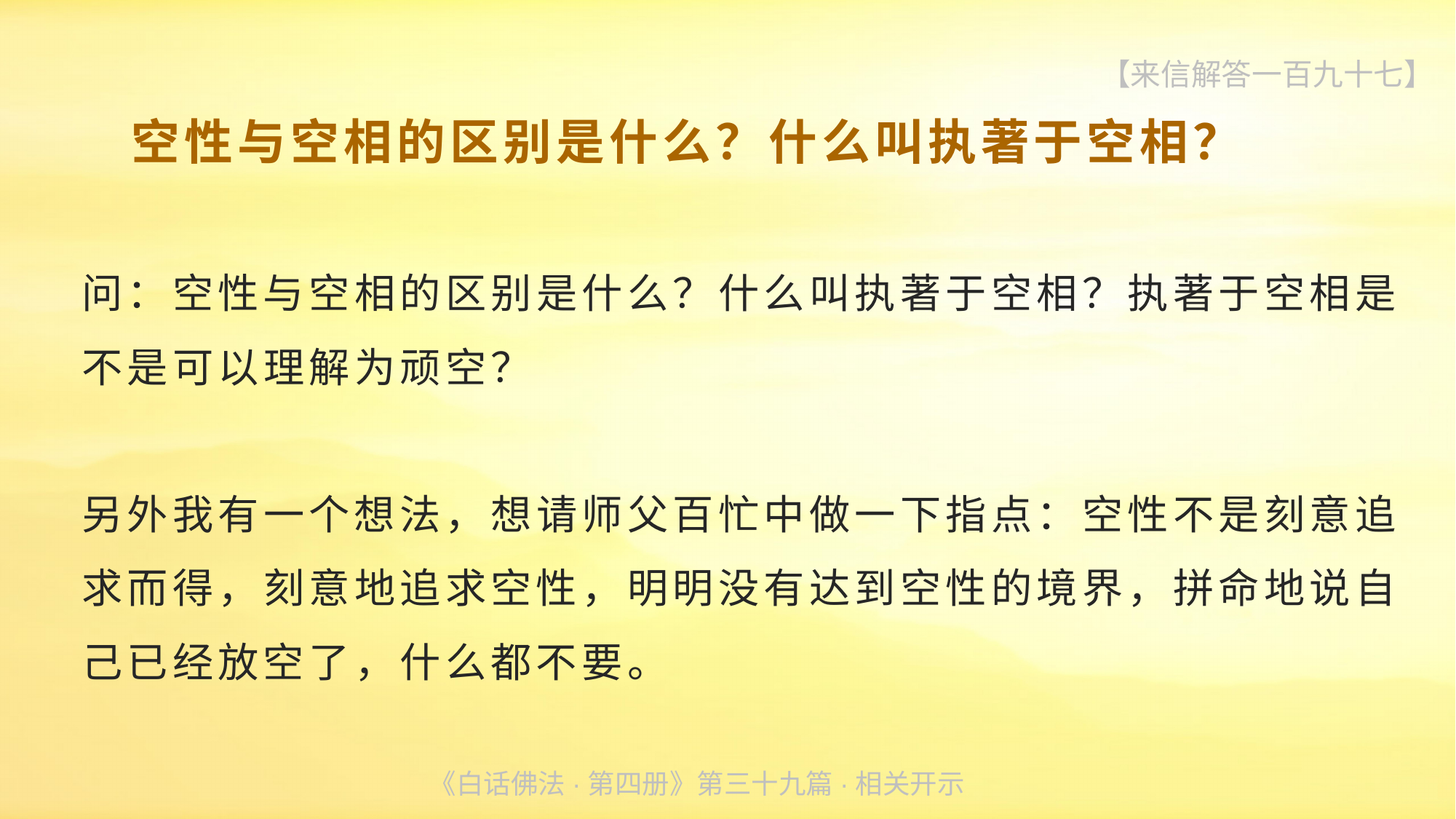

【来信解答一百九十七】
   空性与空相的区别是什么？什么叫执著于空相？

问：空性与空相的区别是什么？什么叫执著于空相？执著于空相是不是可以理解为顽空？

另外我有一个想法，想请师父百忙中做一下指点：空性不是刻意追求而得，刻意地追求空性，明明没有达到空性的境界，拼命地说自己已经放空了，什么都不要。

《白话佛法·第四册》第三十九篇·相关开示